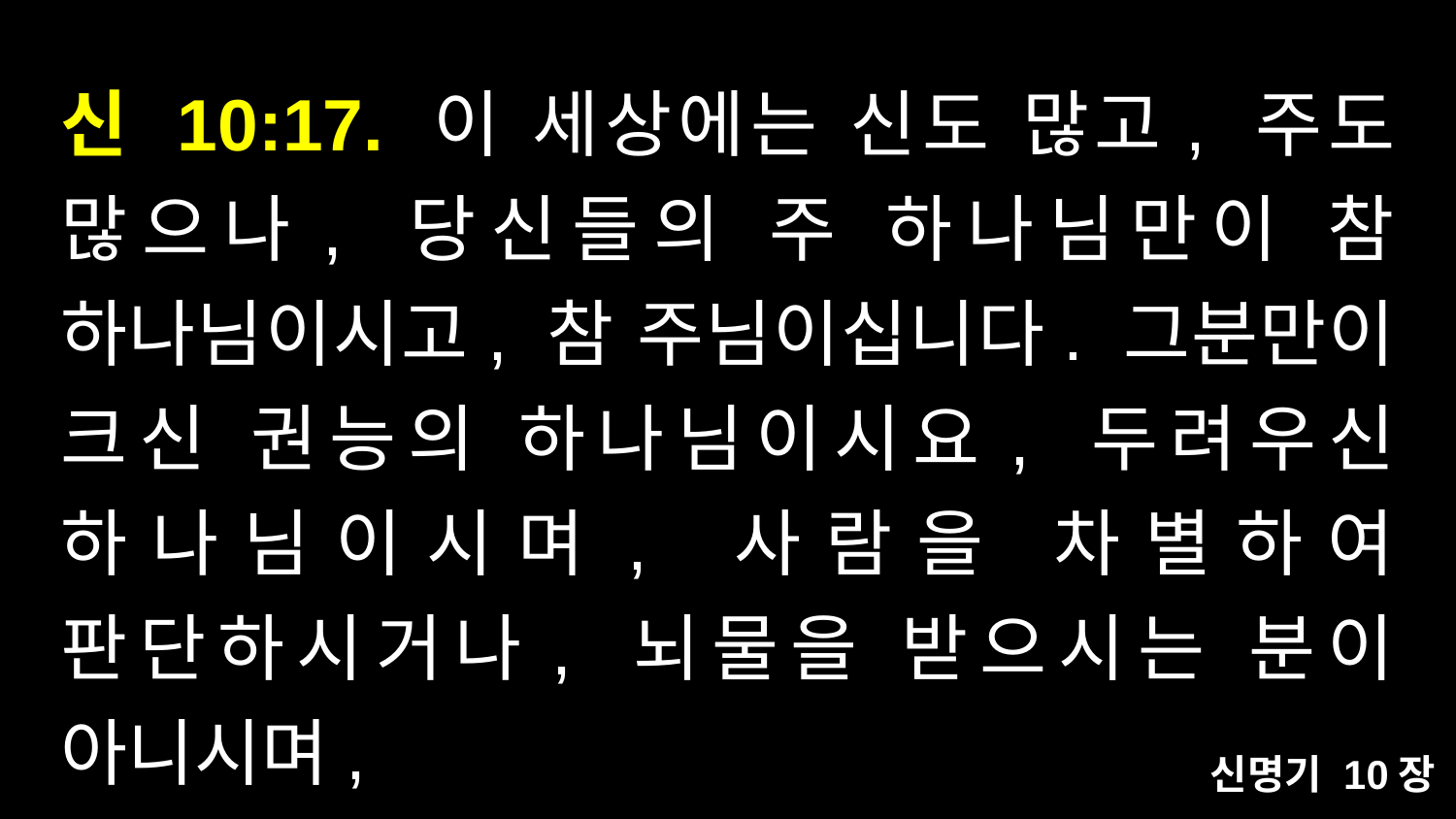

# 신 10:17. 이 세상에는 신도 많고, 주도 많으나, 당신들의 주 하나님만이 참 하나님이시고, 참 주님이십니다. 그분만이 크신 권능의 하나님이시요, 두려우신 하나님이시며, 사람을 차별하여 판단하시거나, 뇌물을 받으시는 분이 아니시며,
신명기 10장